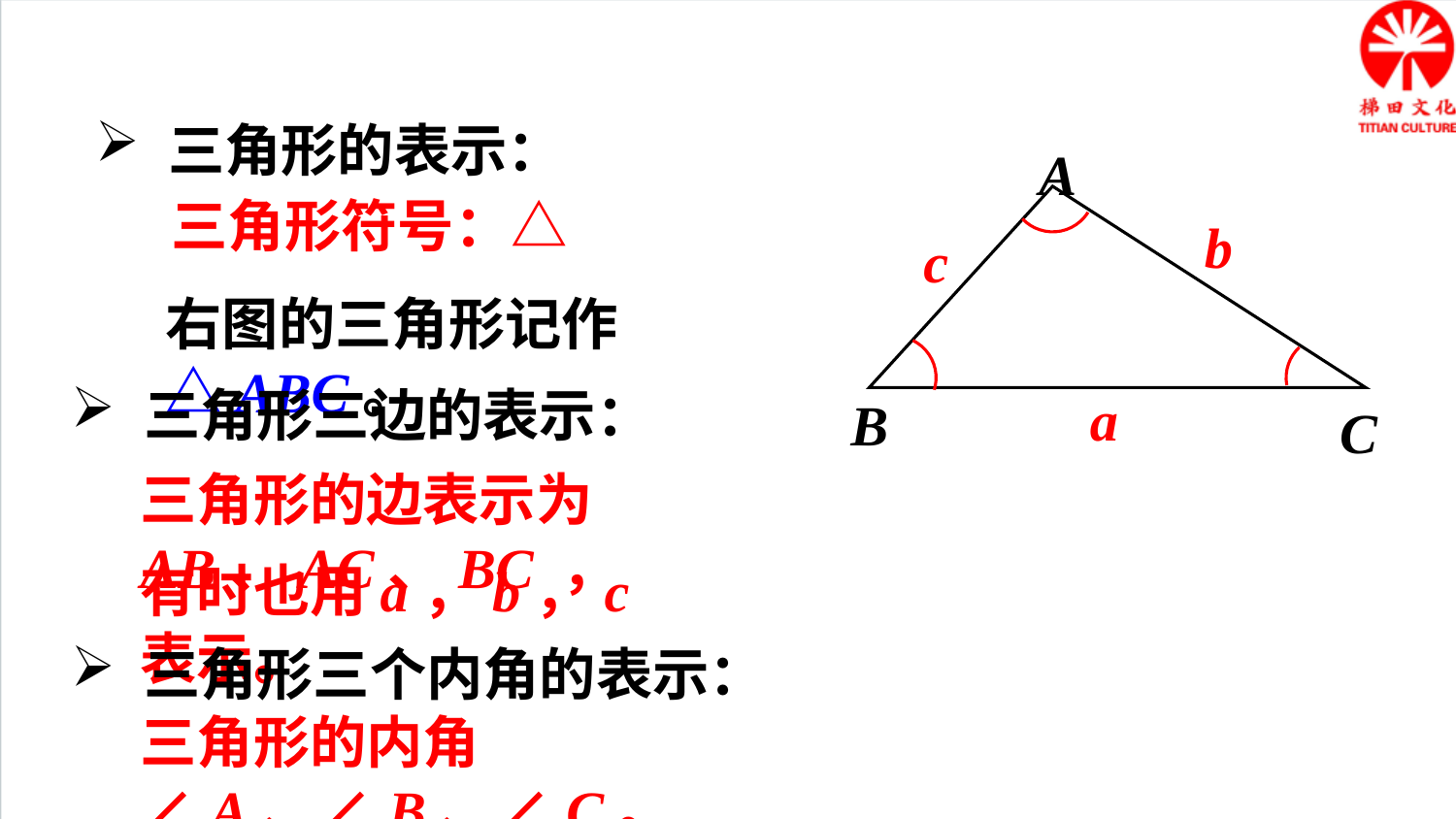

三角形的表示：
A

B
C

三角形符号：△
b
c
右图的三角形记作△ABC。
三角形三边的表示：
a
三角形的边表示为AB、AC、BC ，
有时也用a，b，c表示。
三角形三个内角的表示：
三角形的内角∠A、∠B、∠C。